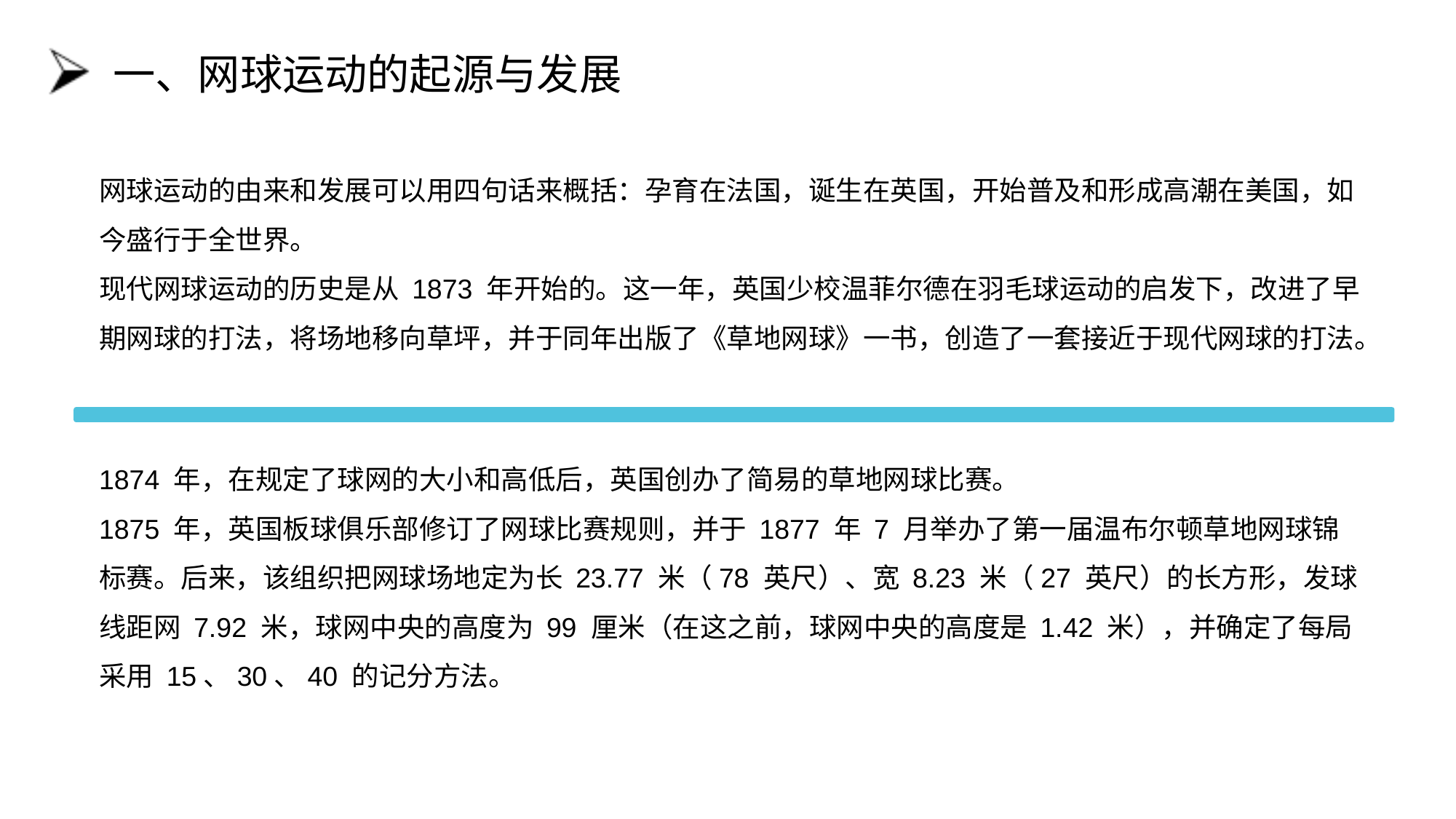

# 一、网球运动的起源与发展
网球运动的由来和发展可以用四句话来概括：孕育在法国，诞生在英国，开始普及和形成高潮在美国，如今盛行于全世界。
现代网球运动的历史是从 1873 年开始的。这一年，英国少校温菲尔德在羽毛球运动的启发下，改进了早期网球的打法，将场地移向草坪，并于同年出版了《草地网球》一书，创造了一套接近于现代网球的打法。

1874 年，在规定了球网的大小和高低后，英国创办了简易的草地网球比赛。
1875 年，英国板球俱乐部修订了网球比赛规则，并于 1877 年 7 月举办了第一届温布尔顿草地网球锦标赛。后来，该组织把网球场地定为长 23.77 米（78 英尺）、宽 8.23 米（27 英尺）的长方形，发球线距网 7.92 米，球网中央的高度为 99 厘米（在这之前，球网中央的高度是 1.42 米），并确定了每局采用 15、30、40 的记分方法。